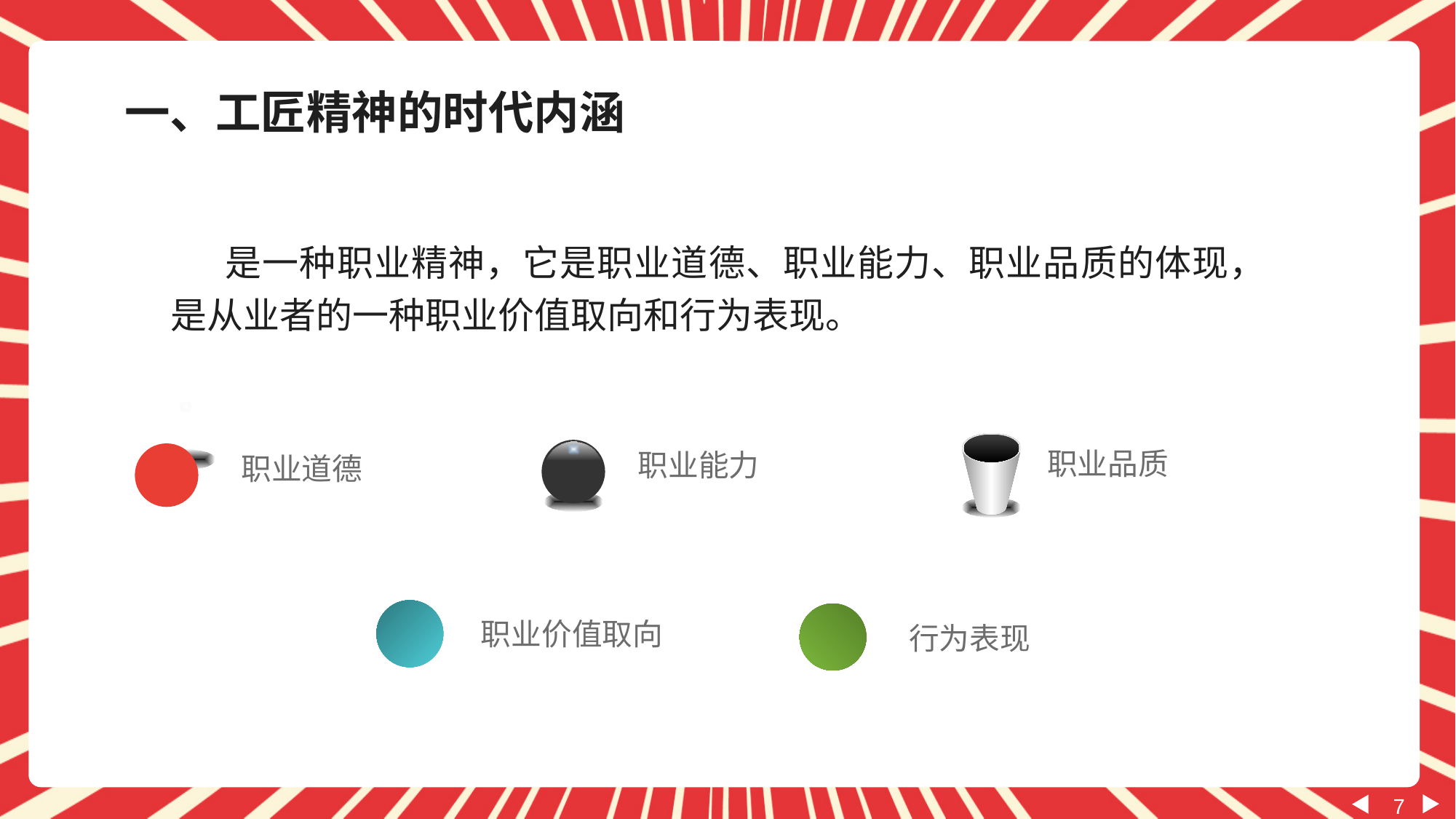

一、工匠精神的时代内涵
是一种职业精神，它是职业道德、职业能力、职业品质的体现，是从业者的一种职业价值取向和行为表现。

职业道德

职业品质
职业能力

职业价值取向
行为表现